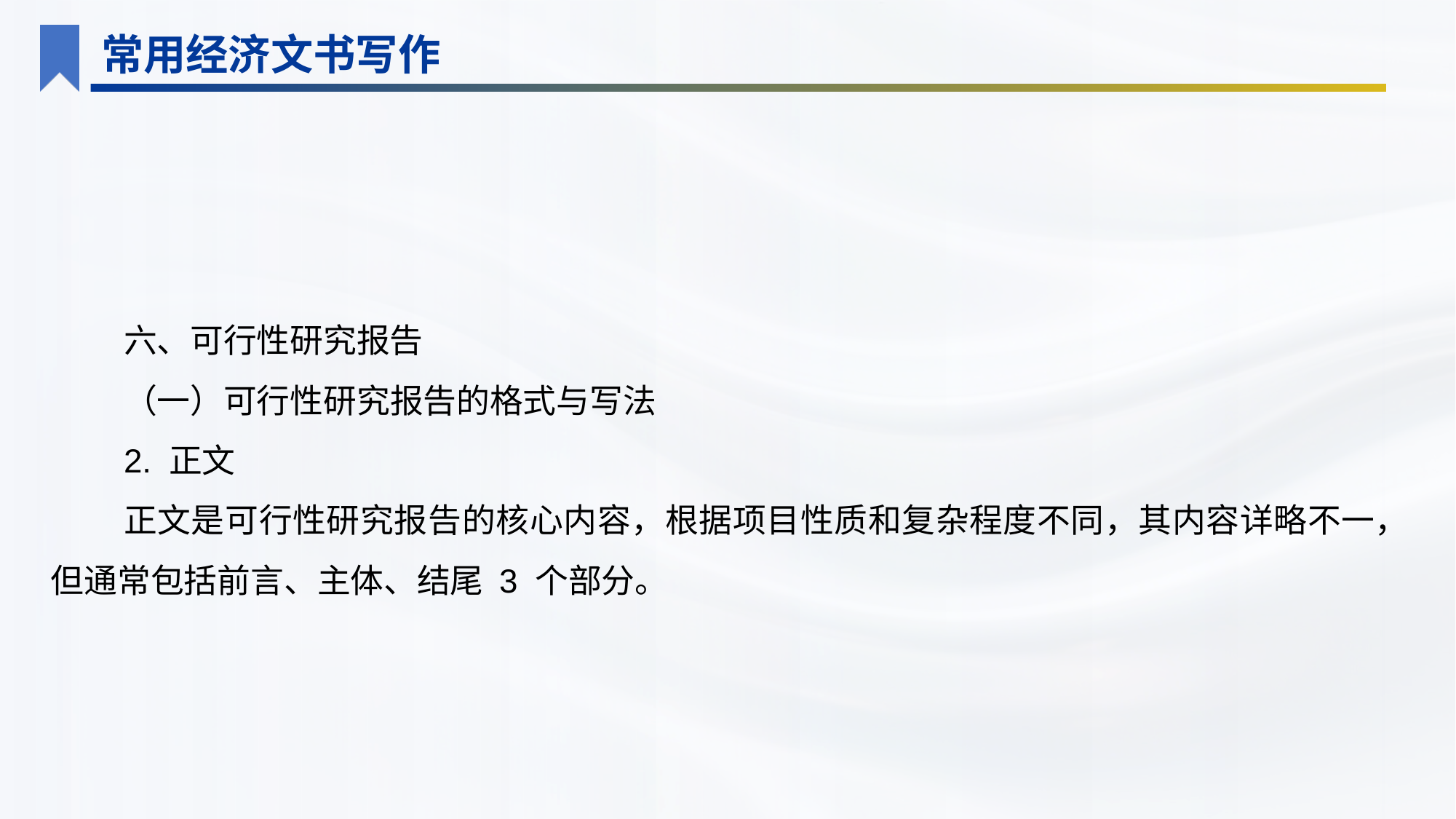

常用经济文书写作
六、可行性研究报告
（一）可行性研究报告的格式与写法
2. 正文
正文是可行性研究报告的核心内容，根据项目性质和复杂程度不同，其内容详略不一，但通常包括前言、主体、结尾 3 个部分。